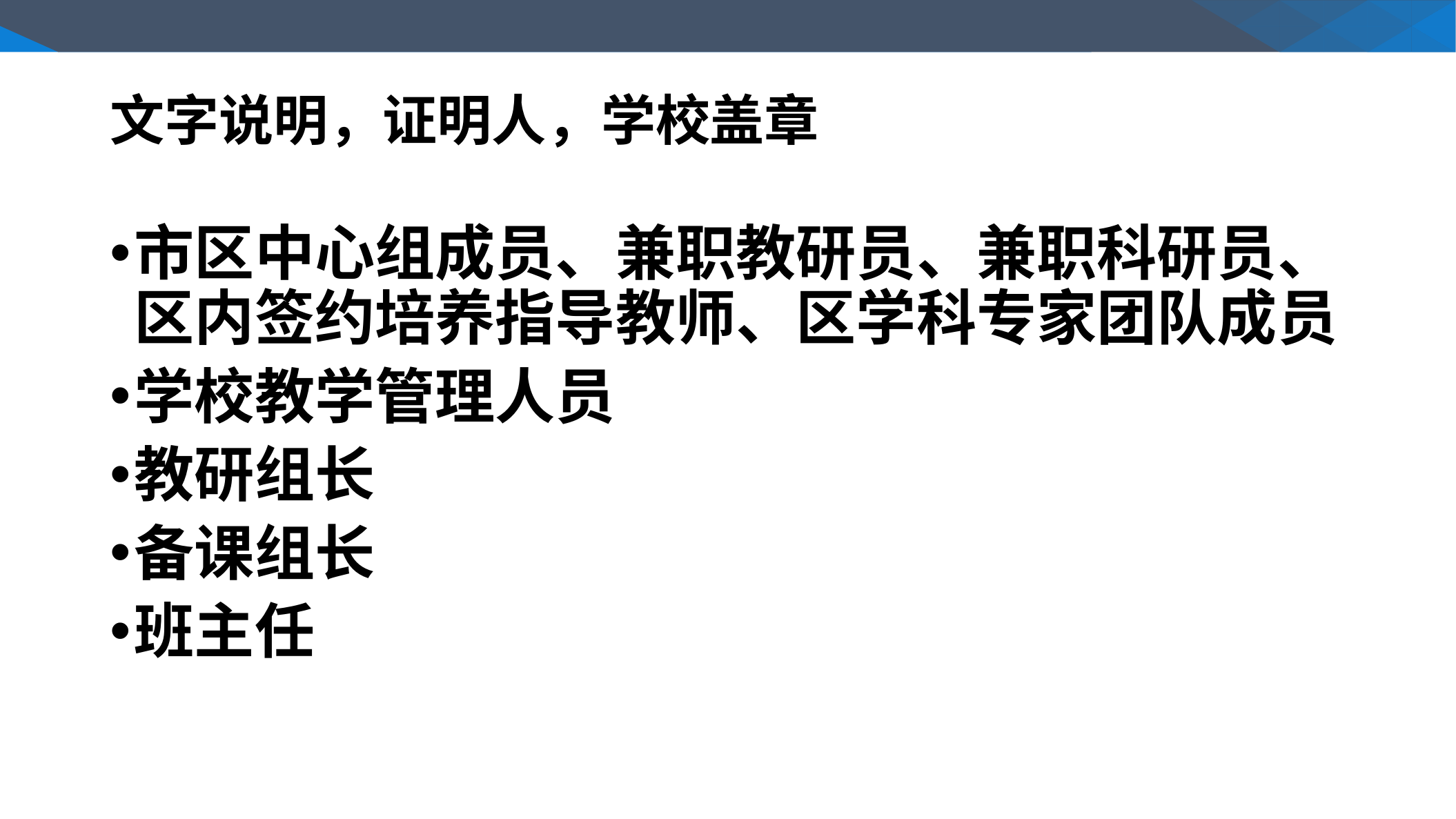

# 文字说明，证明人，学校盖章
市区中心组成员、兼职教研员、兼职科研员、区内签约培养指导教师、区学科专家团队成员
学校教学管理人员
教研组长
备课组长
班主任